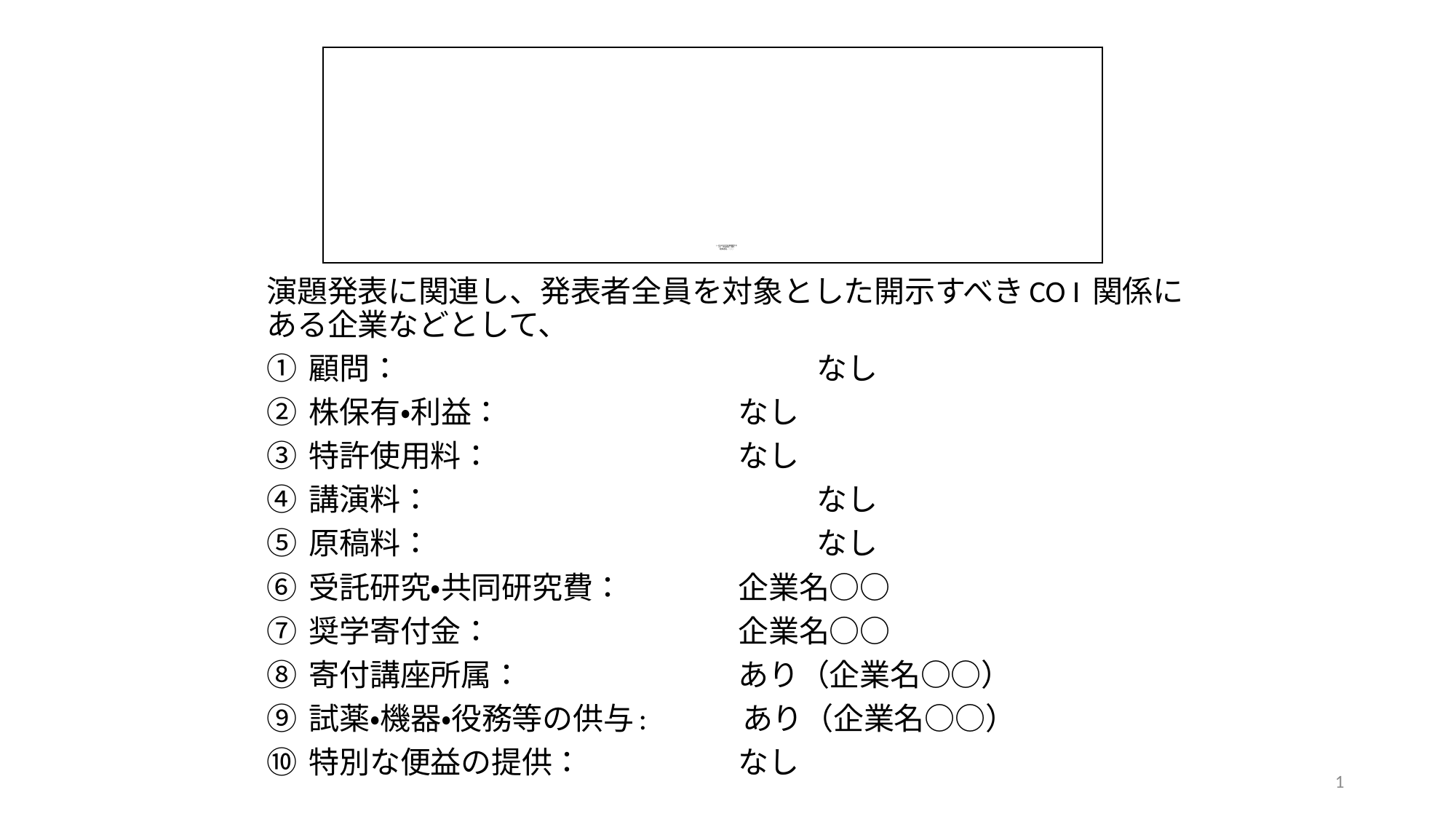

# (一社)日本在宅栄養管理学会 COI （利益相反）開示 発表者名：○○
演題発表に関連し、発表者全員を対象とした開示すべきCO I 関係にある企業などとして、
① 顧問：　　　　　　　　　　　　	なし
② 株保有・利益：　　　　　　　	なし
③ 特許使用料：　　　　　　　　	なし
④ 講演料：　　　　　　　　　　　	なし
⑤ 原稿料：　　　　　　　　　　　	なし
⑥ 受託研究・共同研究費：　　	企業名○○
⑦ 奨学寄付金：　 　　　　　　	企業名○○
⑧ 寄付講座所属：　　　　　　	あり（企業名○○）
⑨ 試薬・機器・役務等の供与:             あり（企業名○○）
⑩ 特別な便益の提供：　　　　	なし

1